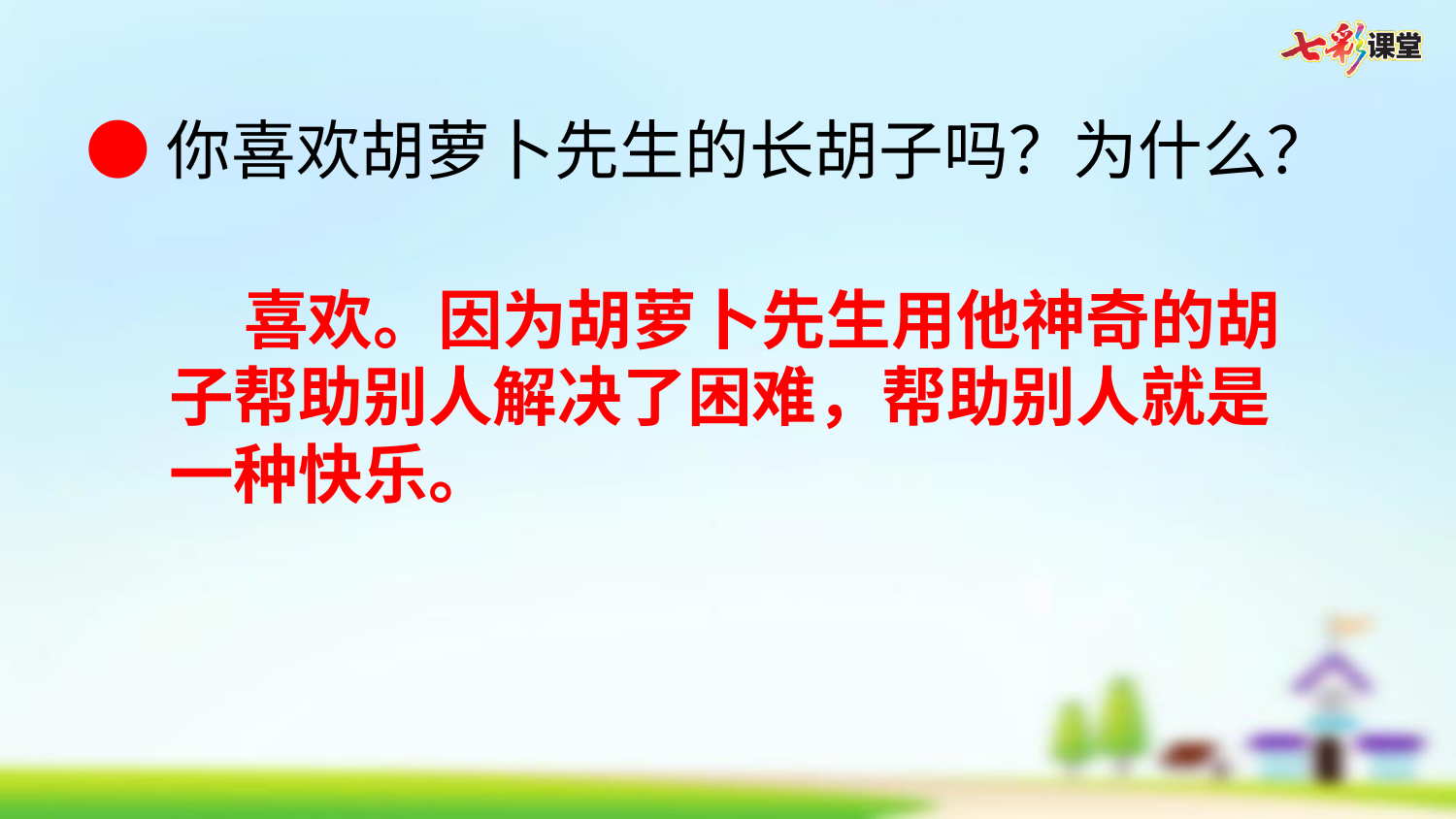

●你喜欢胡萝卜先生的长胡子吗？为什么？
    喜欢。因为胡萝卜先生用他神奇的胡子帮助别人解决了困难，帮助别人就是一种快乐。